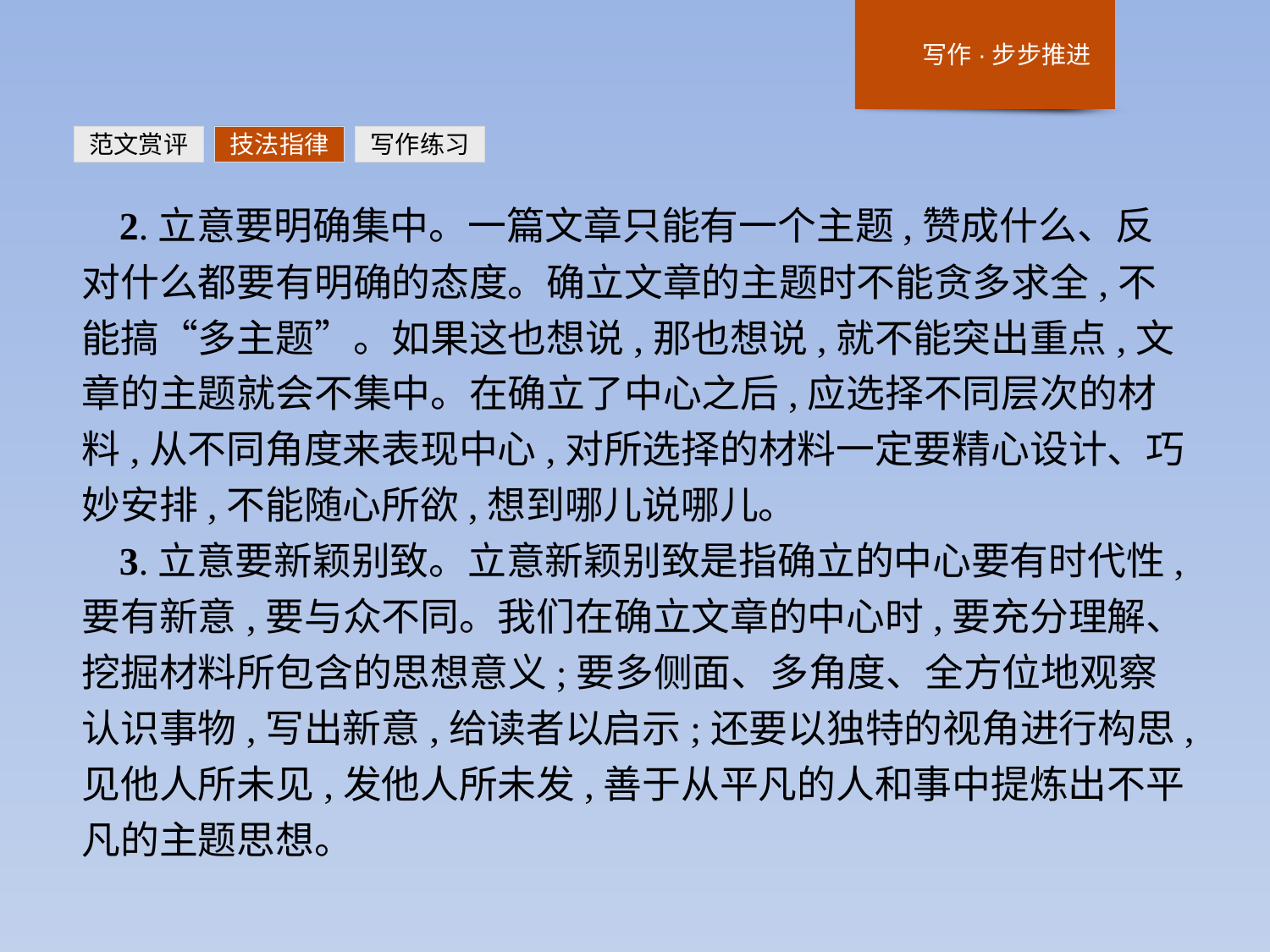

范文赏评
技法指律
写作练习
2.立意要明确集中。一篇文章只能有一个主题,赞成什么、反对什么都要有明确的态度。确立文章的主题时不能贪多求全,不能搞“多主题”。如果这也想说,那也想说,就不能突出重点,文章的主题就会不集中。在确立了中心之后,应选择不同层次的材料,从不同角度来表现中心,对所选择的材料一定要精心设计、巧妙安排,不能随心所欲,想到哪儿说哪儿。
3.立意要新颖别致。立意新颖别致是指确立的中心要有时代性,要有新意,要与众不同。我们在确立文章的中心时,要充分理解、挖掘材料所包含的思想意义;要多侧面、多角度、全方位地观察认识事物,写出新意,给读者以启示;还要以独特的视角进行构思,见他人所未见,发他人所未发,善于从平凡的人和事中提炼出不平凡的主题思想。